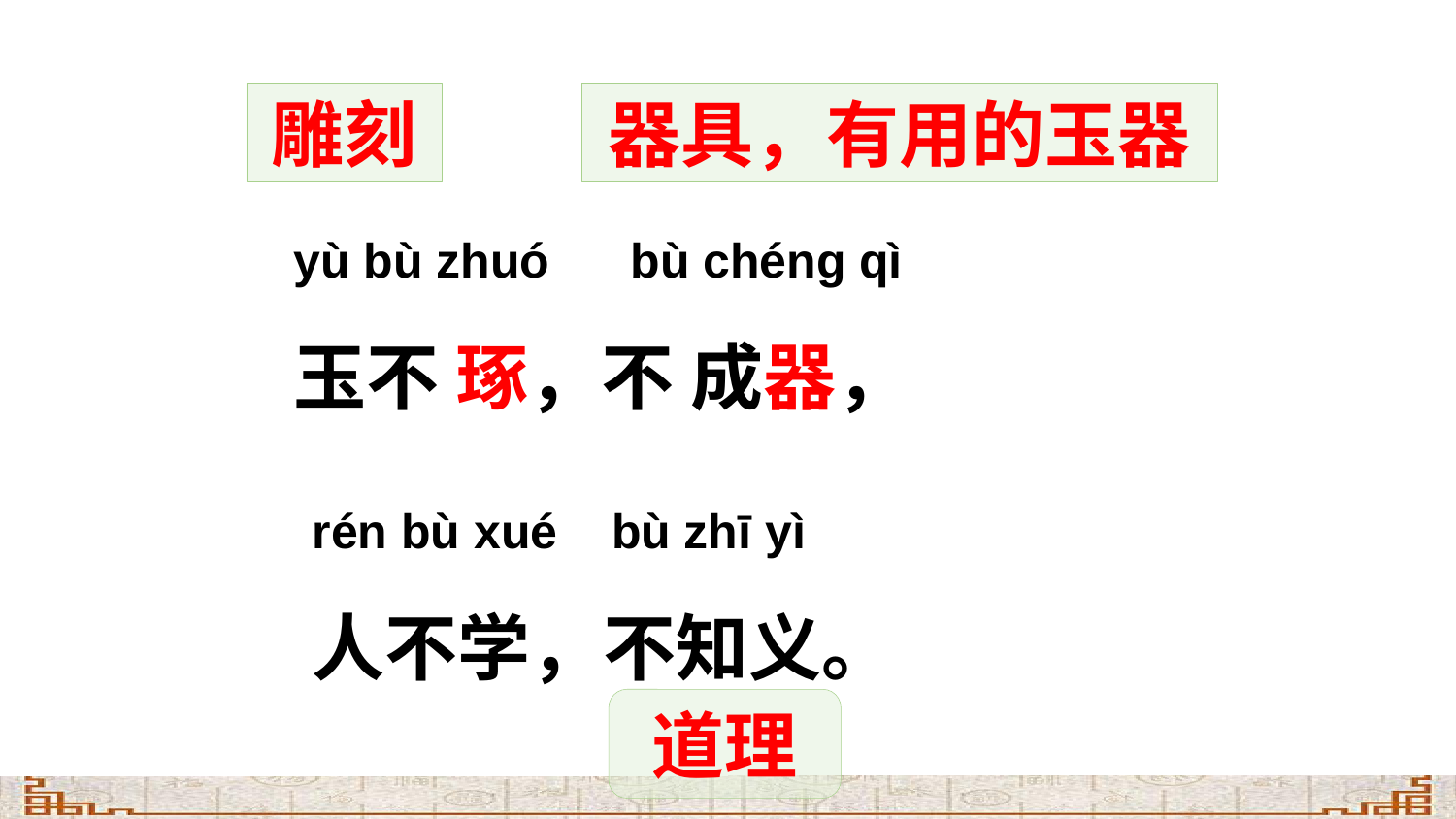

雕刻
器具，有用的玉器
yù bù zhuó      bù chénɡ qì
玉不 琢，不 成器，
rén bù xué    bù zhī yì
人不学，不知义。
道理